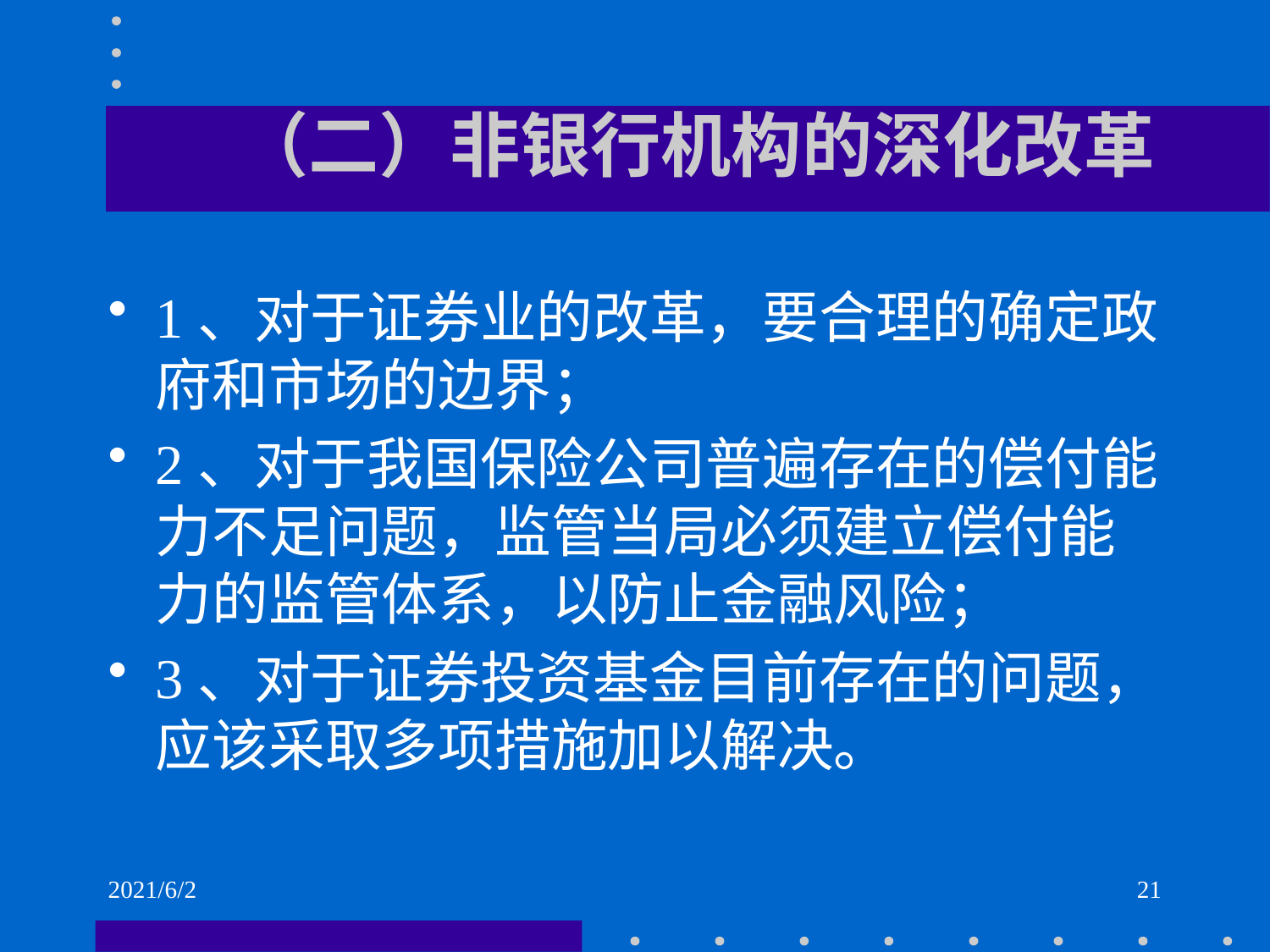

# （二）非银行机构的深化改革
1、对于证券业的改革，要合理的确定政府和市场的边界；
2、对于我国保险公司普遍存在的偿付能力不足问题，监管当局必须建立偿付能力的监管体系，以防止金融风险；
3、对于证券投资基金目前存在的问题，应该采取多项措施加以解决。
2021/6/2
21